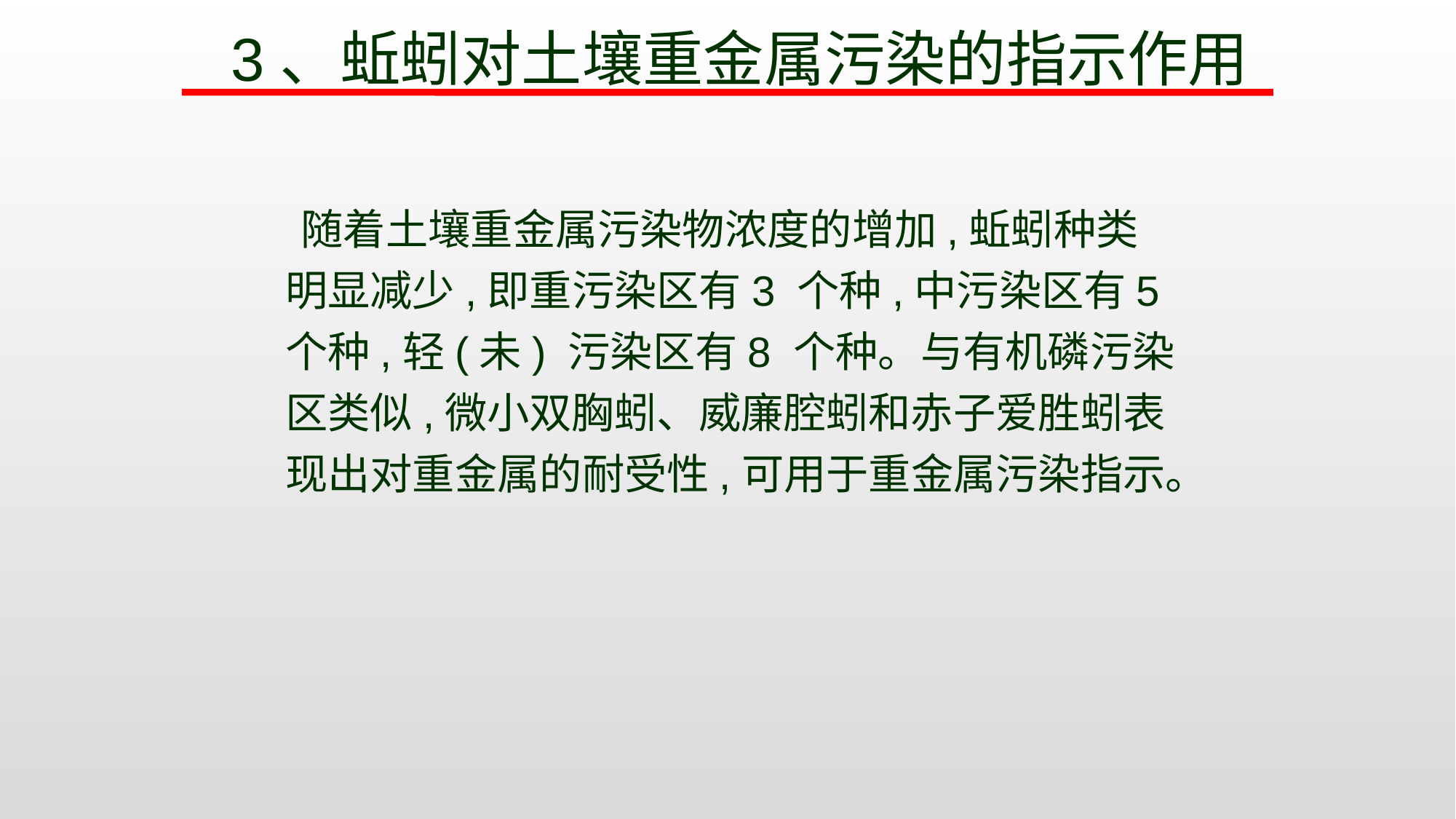

3、蚯蚓对土壤重金属污染的指示作用

   随着土壤重金属污染物浓度的增加,蚯蚓种类明显减少,即重污染区有3 个种,中污染区有5 个种,轻(未) 污染区有8 个种。与有机磷污染区类似,微小双胸蚓、威廉腔蚓和赤子爱胜蚓表现出对重金属的耐受性,可用于重金属污染指示。